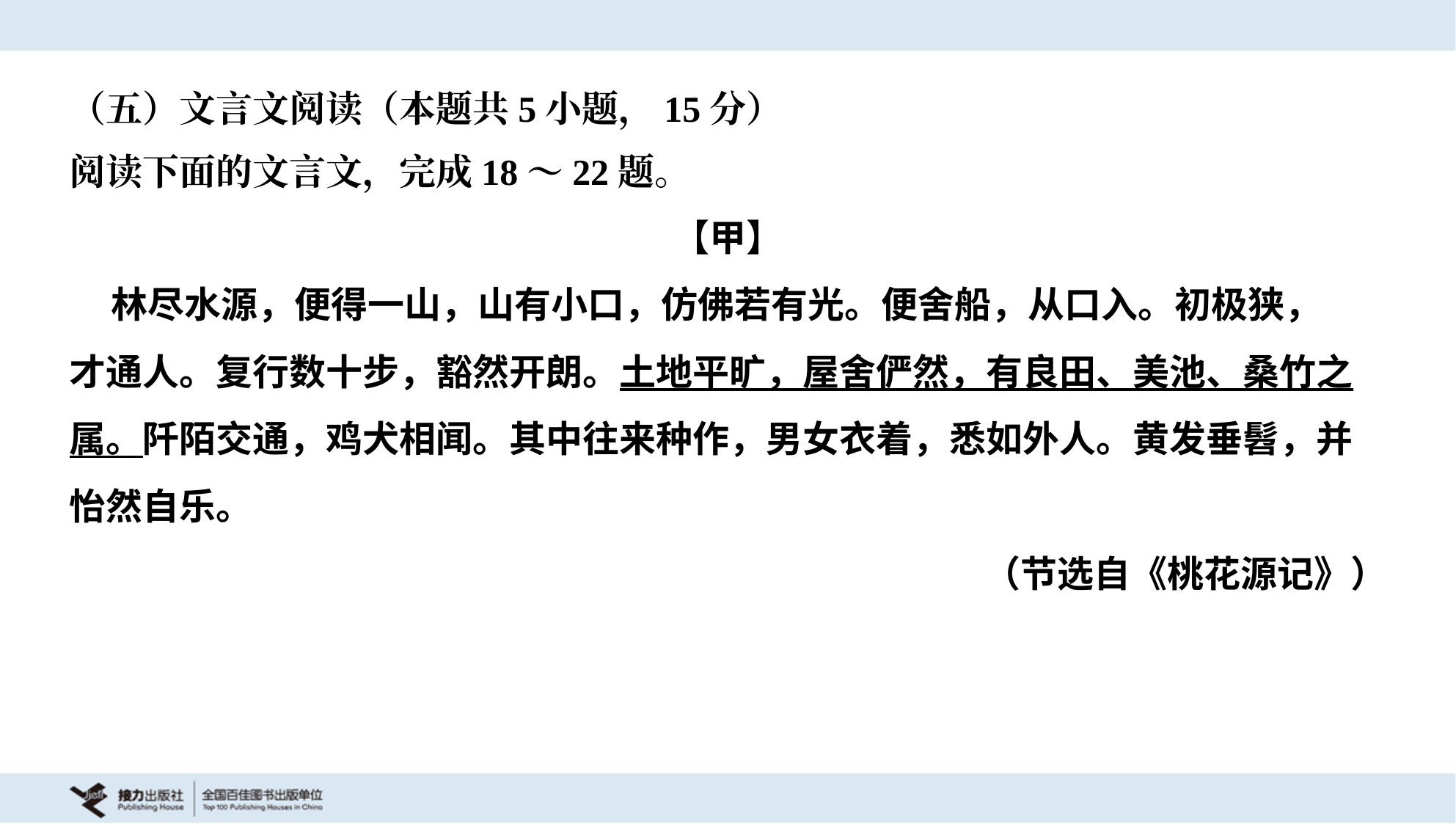

（五）文言文阅读（本题共5小题，15分）
阅读下面的文言文，完成18～22题。
【甲】
    林尽水源，便得一山，山有小口，仿佛若有光。便舍船，从口入。初极狭，
才通人。复行数十步，豁然开朗。土地平旷，屋舍俨然，有良田、美池、桑竹之
属。阡陌交通，鸡犬相闻。其中往来种作，男女衣着，悉如外人。黄发垂髫，并
怡然自乐。
（节选自《桃花源记》）